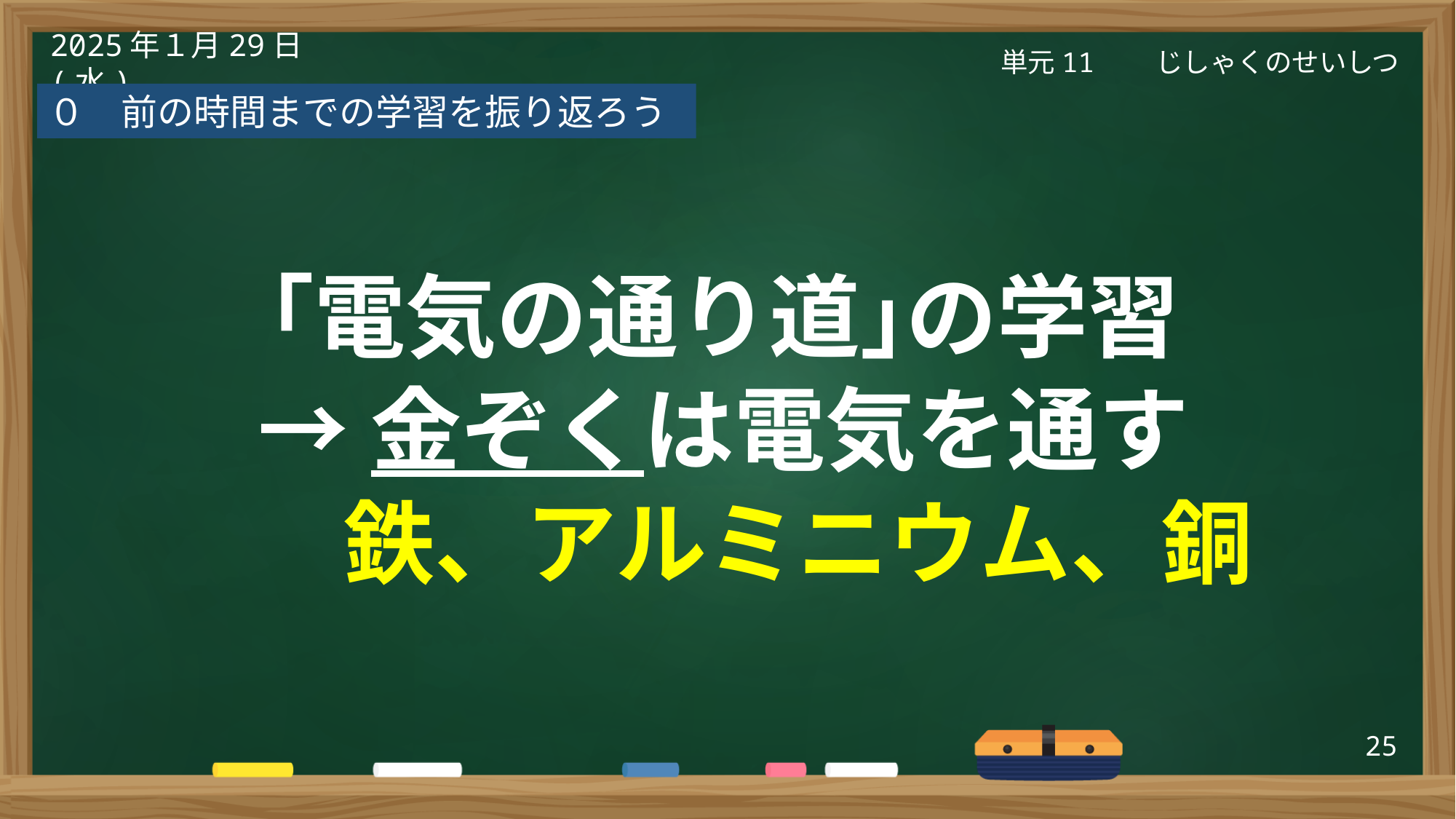

スライド上部の日付や単元名は、
「挿入」タブのテキスト
「ヘッダーとフッター」
で一括で変更できます。
単元11　　じしゃくのせいしつ
2025年１月29日(水)
０　前の時間までの学習を振り返ろう
｢電気の通り道｣の学習
→金ぞくは電気を通す
　　　 鉄、アルミニウム、銅
25